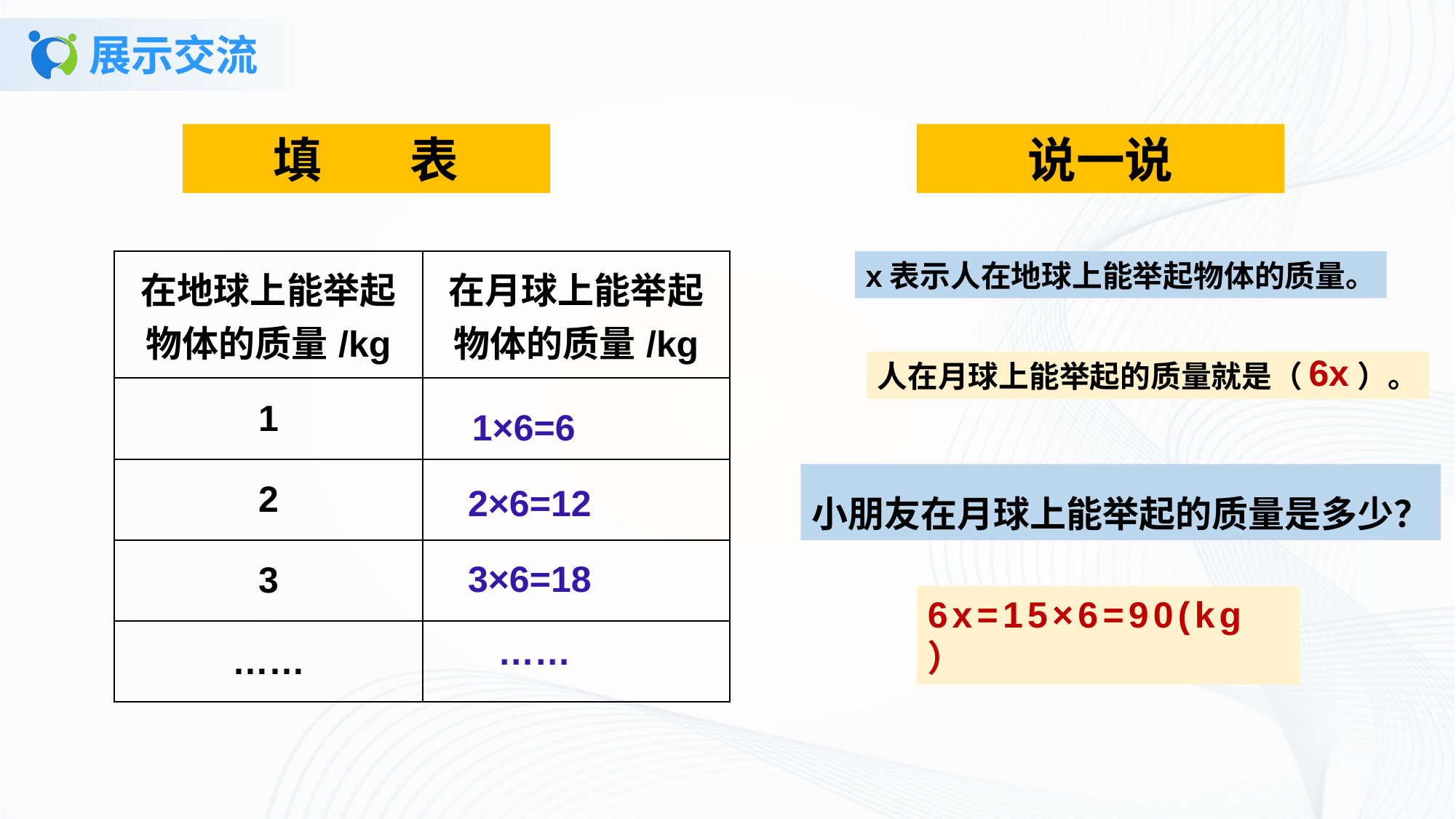

# 展示交流
填        表
说一说
| 在地球上能举起物体的质量/kg | 在月球上能举起物体的质量/kg |
| --- | --- |
| 1 |  |
| 2 |  |
| 3 |  |
| …… |  |
x表示人在地球上能举起物体的质量。
6x
人在月球上能举起的质量就是（        ）。
1×6=6
小朋友在月球上能举起的质量是多少？
2×6=12
3×6=18
6x=15×6=90(kg）
……